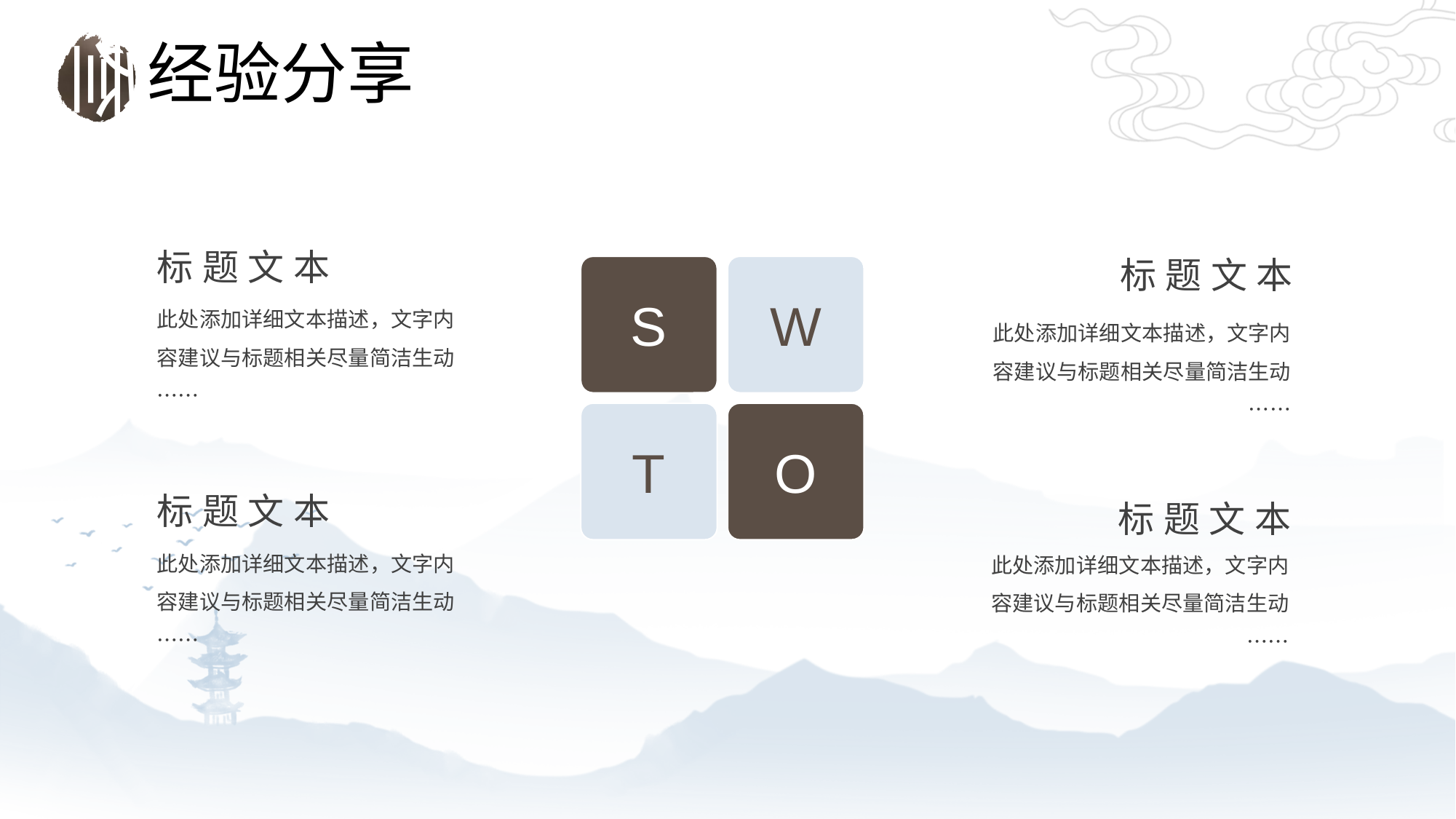

经验分享
叁

标题文本
标题文本
S
W
此处添加详细文本描述，文字内容建议与标题相关尽量简洁生动……
此处添加详细文本描述，文字内容建议与标题相关尽量简洁生动……
T
O
标题文本
标题文本
此处添加详细文本描述，文字内容建议与标题相关尽量简洁生动……
此处添加详细文本描述，文字内容建议与标题相关尽量简洁生动……